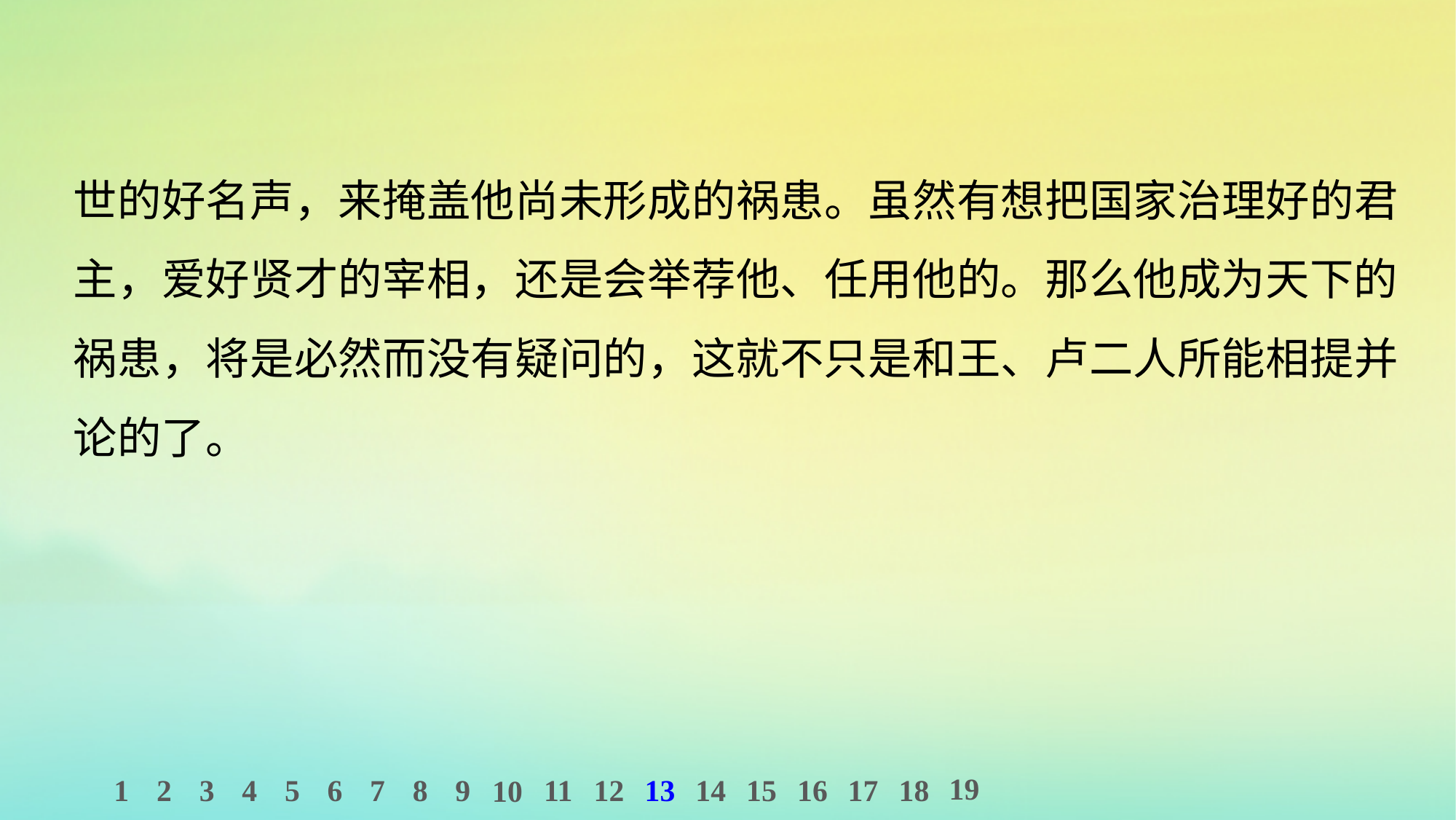

世的好名声，来掩盖他尚未形成的祸患。虽然有想把国家治理好的君主，爱好贤才的宰相，还是会举荐他、任用他的。那么他成为天下的祸患，将是必然而没有疑问的，这就不只是和王、卢二人所能相提并论的了。
19
1
2
3
4
5
6
7
8
9
11
12
13
14
15
16
17
18
10